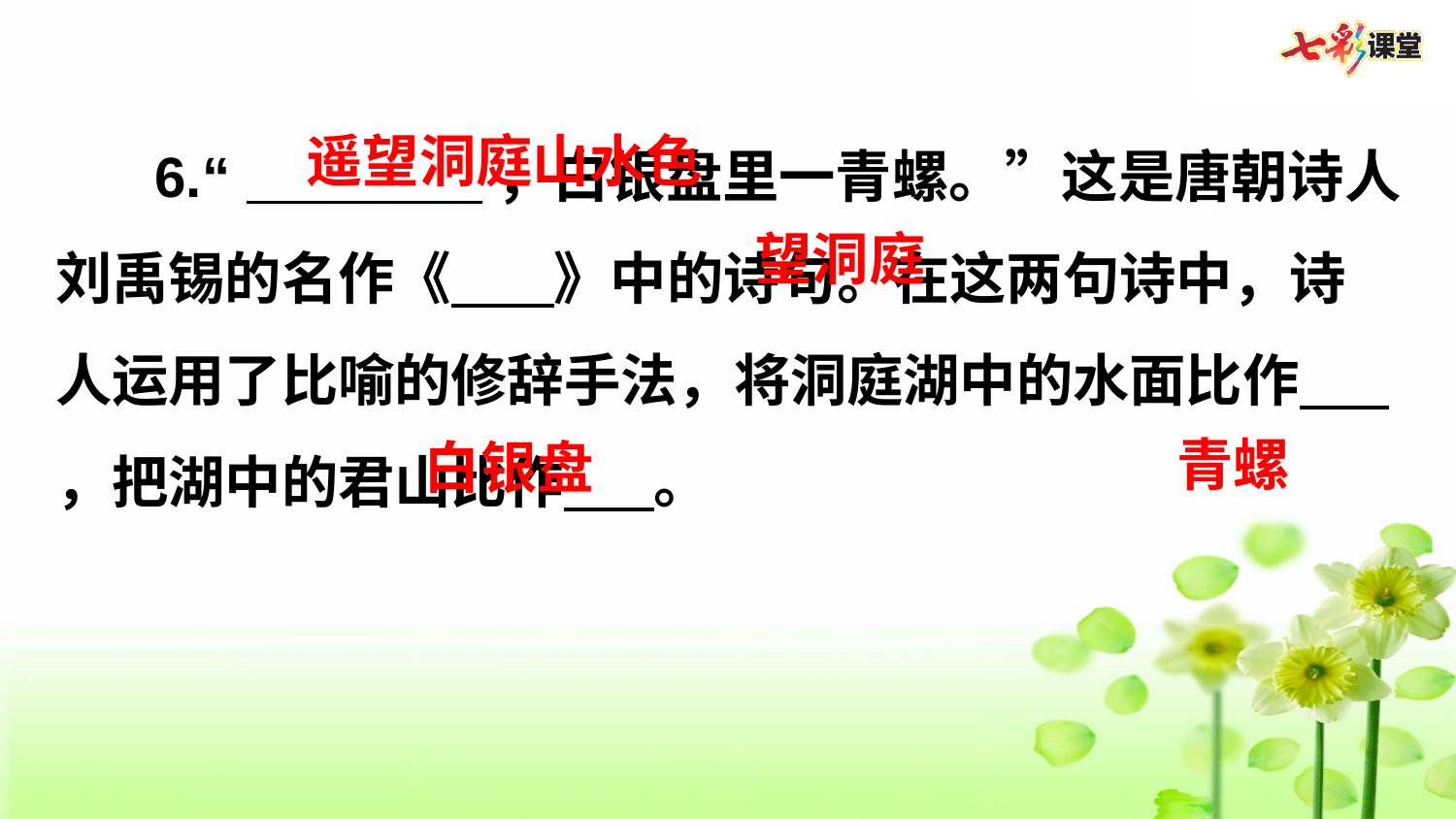

6.“                ，白银盘里一青螺。”这是唐朝诗人刘禹锡的名作《        》中的诗句。在这两句诗中，诗人运用了比喻的修辞手法，将洞庭湖中的水面比作        ，把湖中的君山比作       。
遥望洞庭山水色
望洞庭
青螺
白银盘